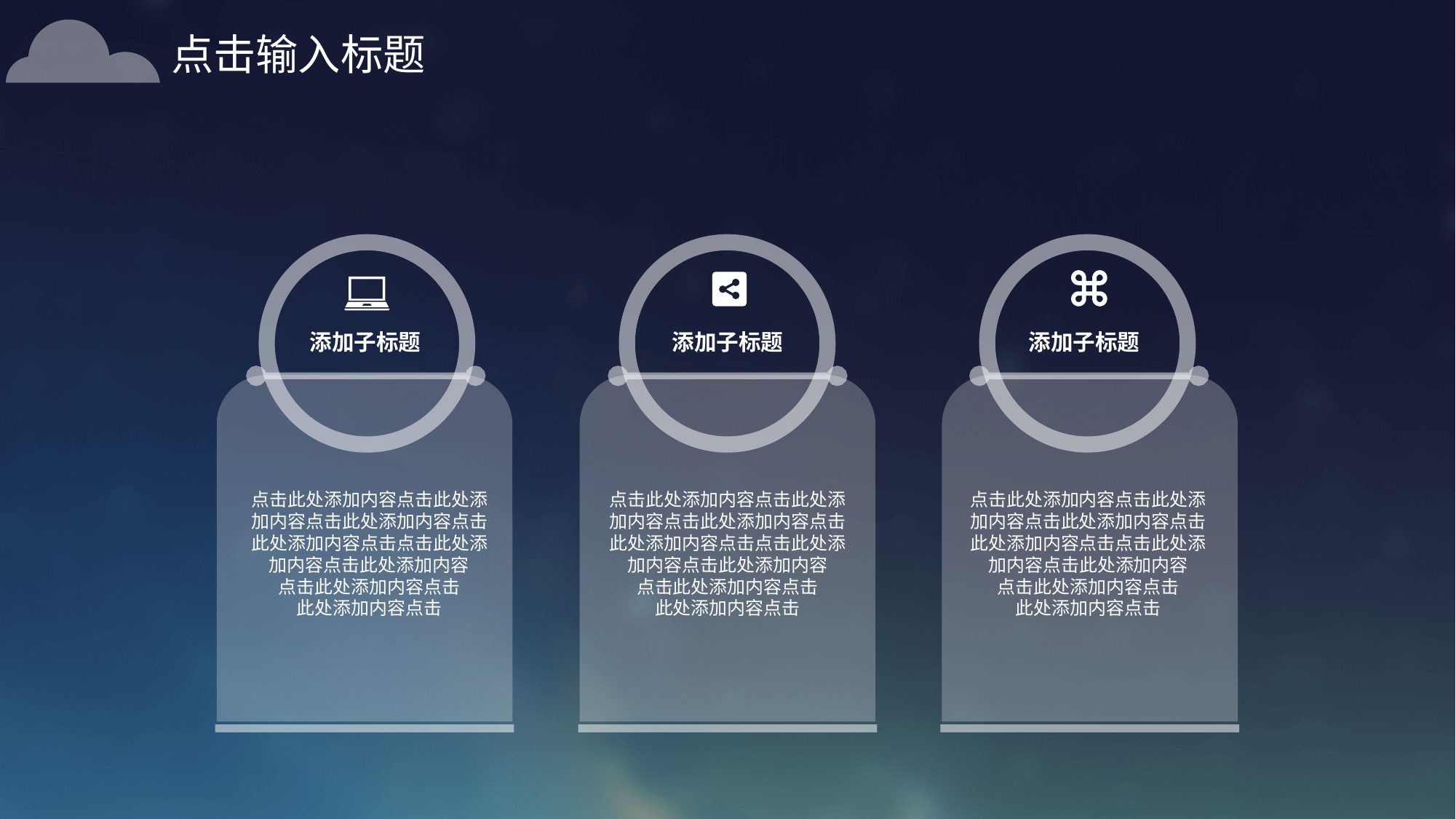

点击输入标题

添加子标题

添加子标题

添加子标题

点击此处添加内容点击此处添加内容点击此处添加内容点击此处添加内容点击点击此处添加内容点击此处添加内容
点击此处添加内容点击
此处添加内容点击
点击此处添加内容点击此处添加内容点击此处添加内容点击此处添加内容点击点击此处添加内容点击此处添加内容
点击此处添加内容点击
此处添加内容点击
点击此处添加内容点击此处添加内容点击此处添加内容点击此处添加内容点击点击此处添加内容点击此处添加内容
点击此处添加内容点击
此处添加内容点击